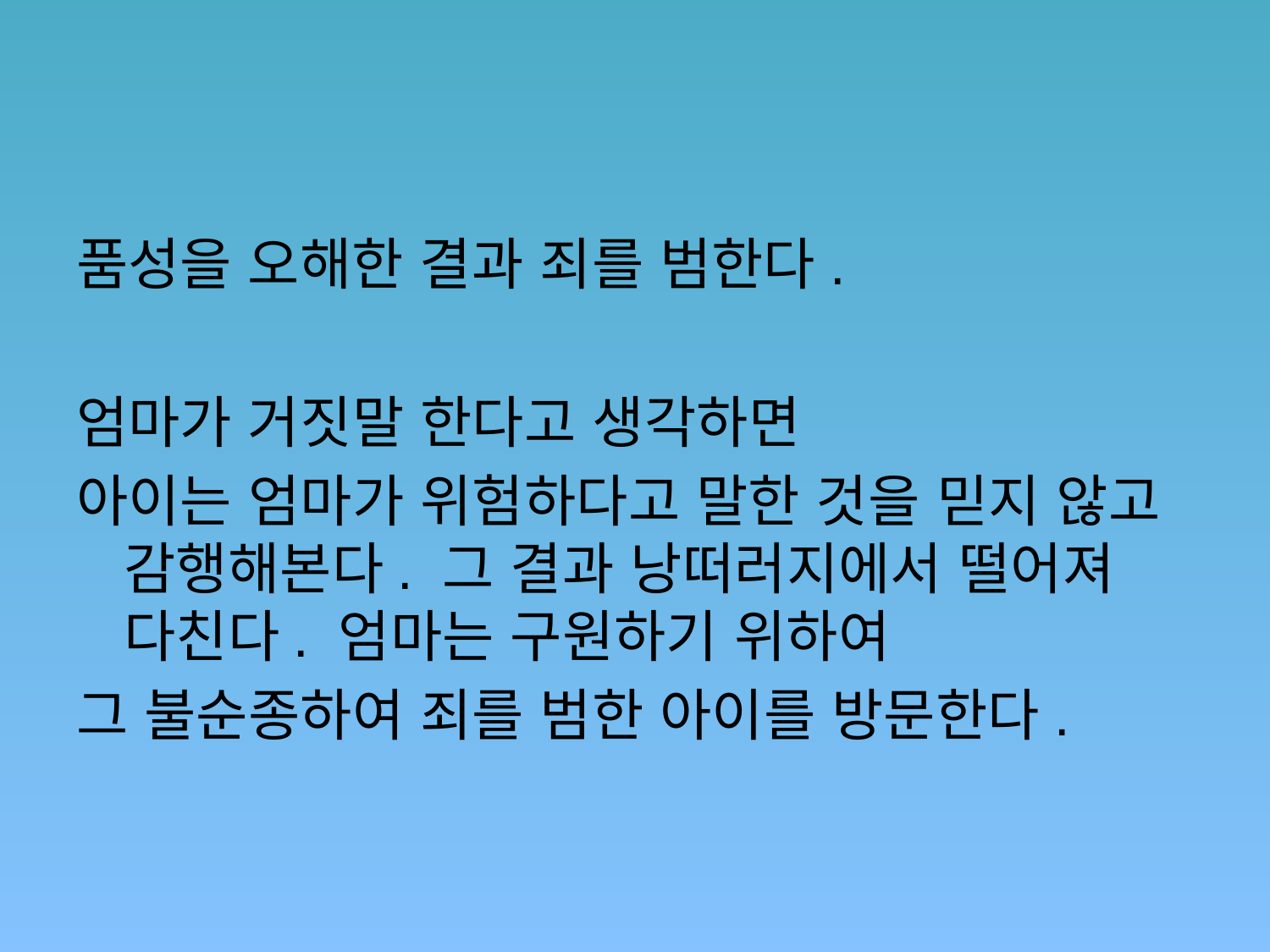

#
품성을 오해한 결과 죄를 범한다.

엄마가 거짓말 한다고 생각하면
아이는 엄마가 위험하다고 말한 것을 믿지 않고 감행해본다. 그 결과 낭떠러지에서 떨어져 다친다. 엄마는 구원하기 위하여
그 불순종하여 죄를 범한 아이를 방문한다.